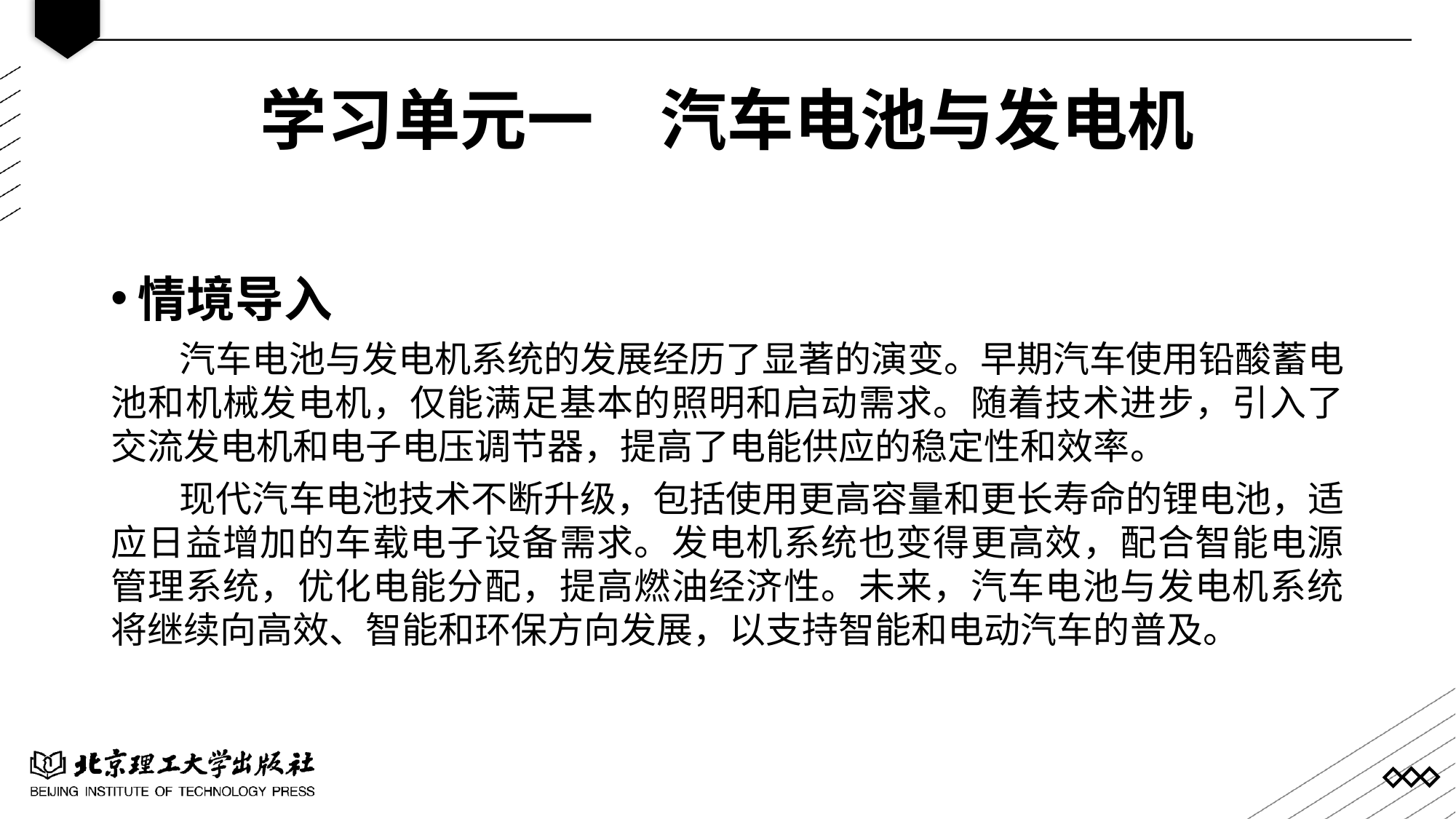

学习单元一　汽车电池与发电机
情境导入
汽车电池与发电机系统的发展经历了显著的演变。早期汽车使用铅酸蓄电池和机械发电机，仅能满足基本的照明和启动需求。随着技术进步，引入了交流发电机和电子电压调节器，提高了电能供应的稳定性和效率。
现代汽车电池技术不断升级，包括使用更高容量和更长寿命的锂电池，适应日益增加的车载电子设备需求。发电机系统也变得更高效，配合智能电源管理系统，优化电能分配，提高燃油经济性。未来，汽车电池与发电机系统将继续向高效、智能和环保方向发展，以支持智能和电动汽车的普及。